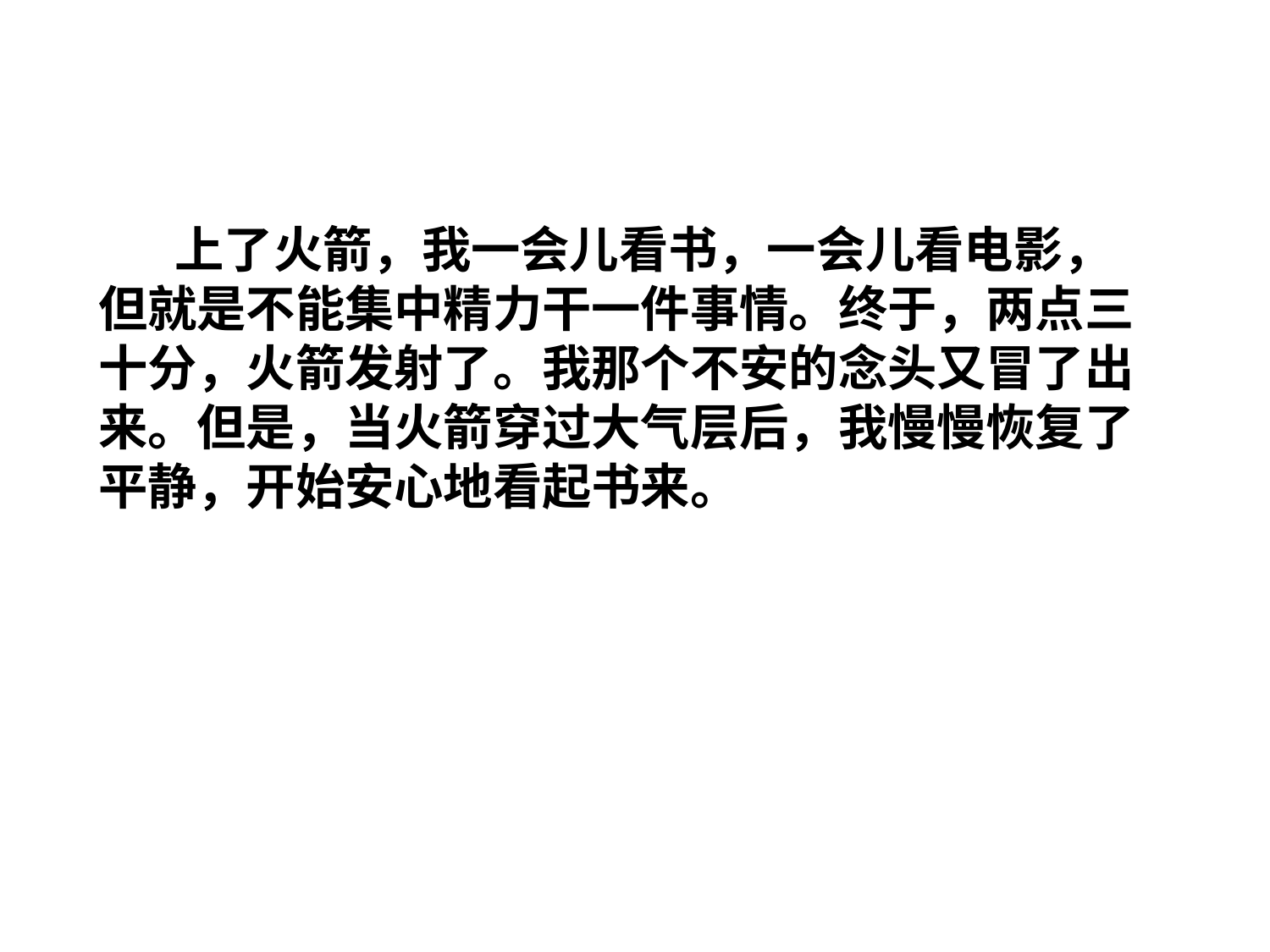

上了火箭，我一会儿看书，一会儿看电影，但就是不能集中精力干一件事情。终于，两点三十分，火箭发射了。我那个不安的念头又冒了出来。但是，当火箭穿过大气层后，我慢慢恢复了平静，开始安心地看起书来。